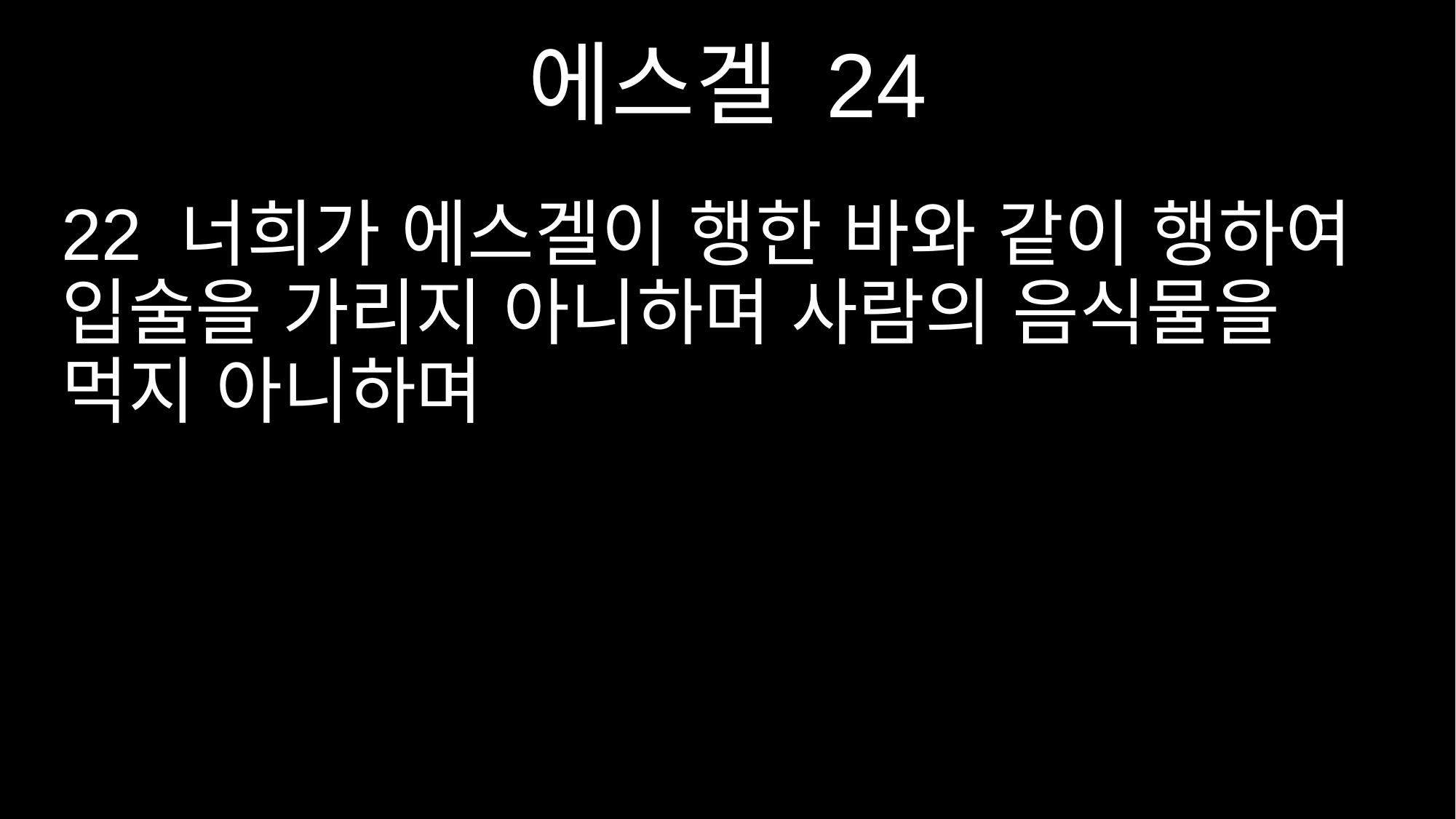

에스겔 24
22 너희가 에스겔이 행한 바와 같이 행하여 입술을 가리지 아니하며 사람의 음식물을 먹지 아니하며